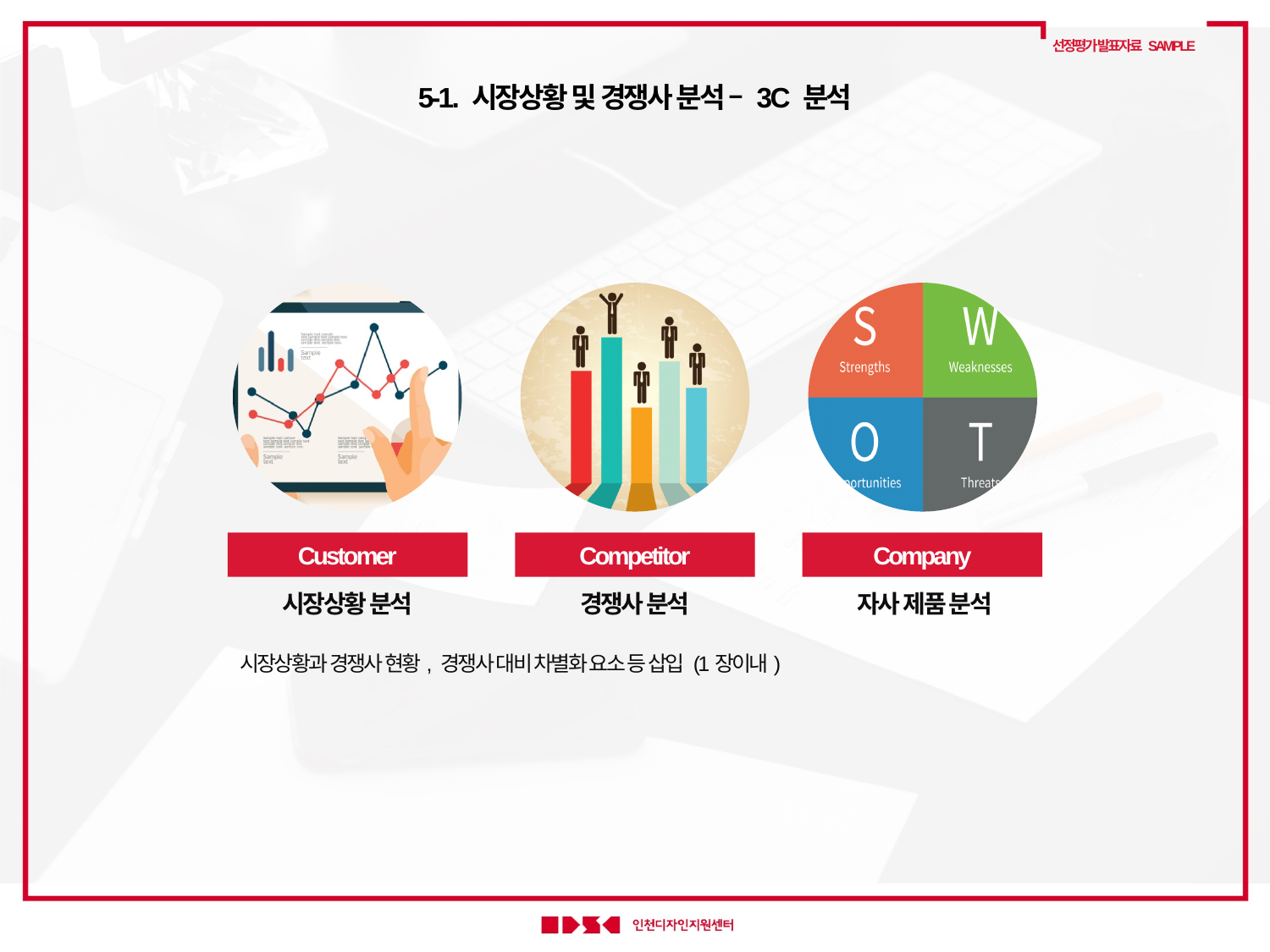

선정평가 발표자료 SAMPLE
5-1. 시장상황 및 경쟁사 분석 – 3C 분석

Customer
Competitor
Company
시장상황 분석
경쟁사 분석
자사 제품 분석
시장상황과 경쟁사 현황, 경쟁사 대비 차별화 요소 등 삽입 (1장이내)